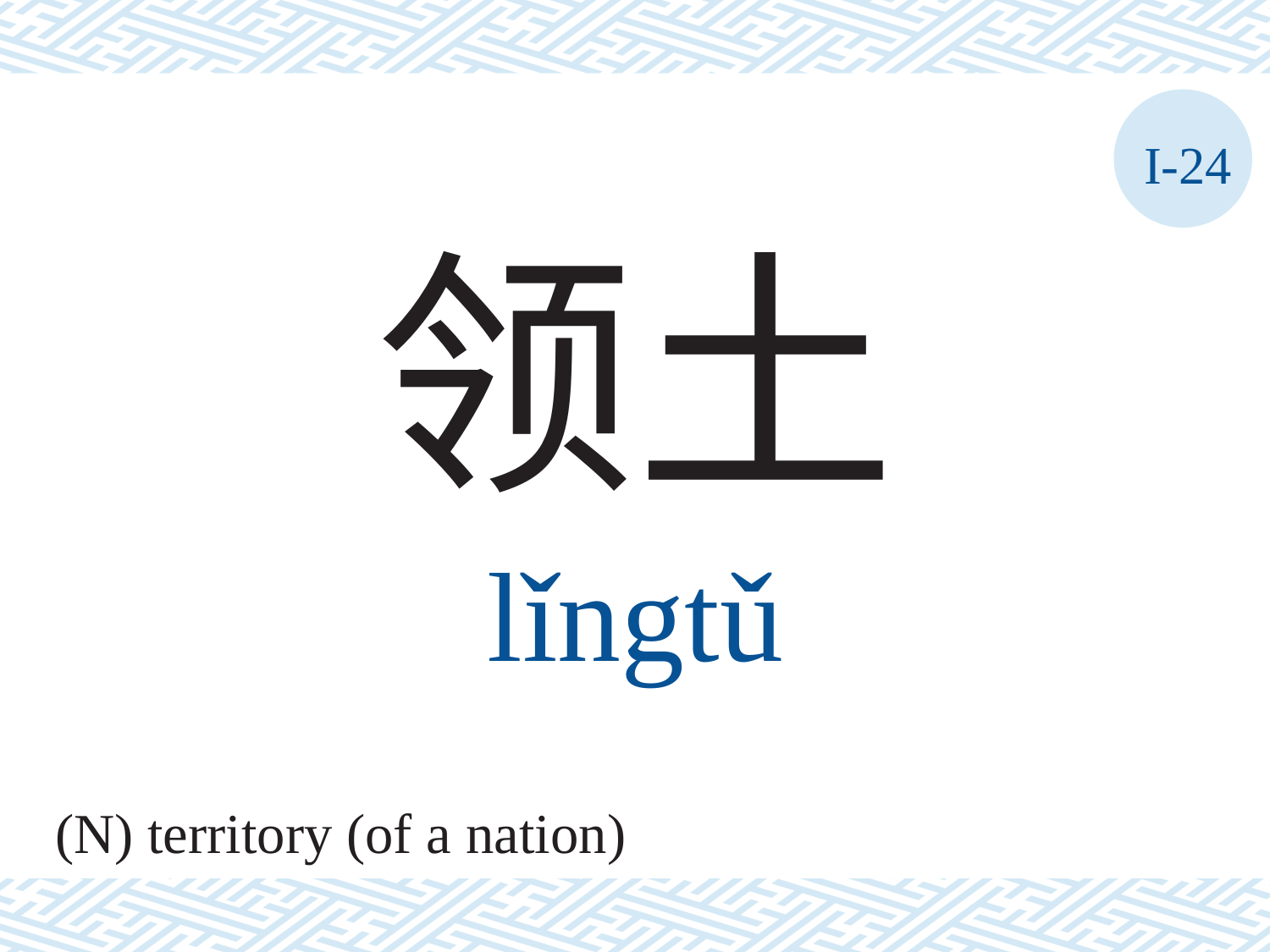

I-24
领土
lǐngtǔ
(N) territory (of a nation)